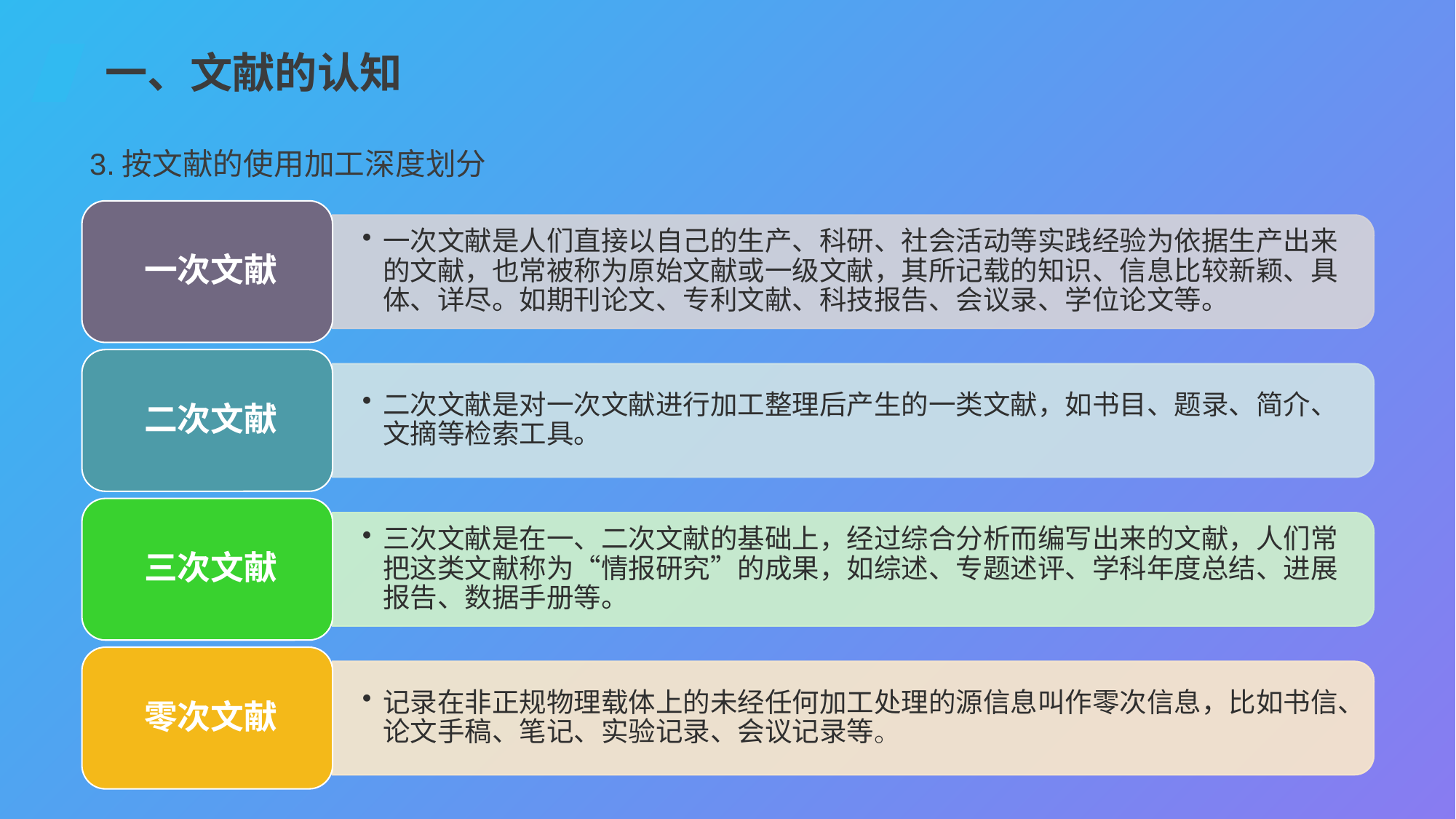

一、文献的认知
3.按文献的使用加工深度划分
一次文献是人们直接以自己的生产、科研、社会活动等实践经验为依据生产出来的文献，也常被称为原始文献或一级文献，其所记载的知识、信息比较新颖、具体、详尽。如期刊论文、专利文献、科技报告、会议录、学位论文等。
一次文献
二次文献是对一次文献进行加工整理后产生的一类文献，如书目、题录、简介、文摘等检索工具。
二次文献
三次文献是在一、二次文献的基础上，经过综合分析而编写出来的文献，人们常把这类文献称为“情报研究”的成果，如综述、专题述评、学科年度总结、进展报告、数据手册等。
三次文献
记录在非正规物理载体上的未经任何加工处理的源信息叫作零次信息，比如书信、论文手稿、笔记、实验记录、会议记录等。
零次文献